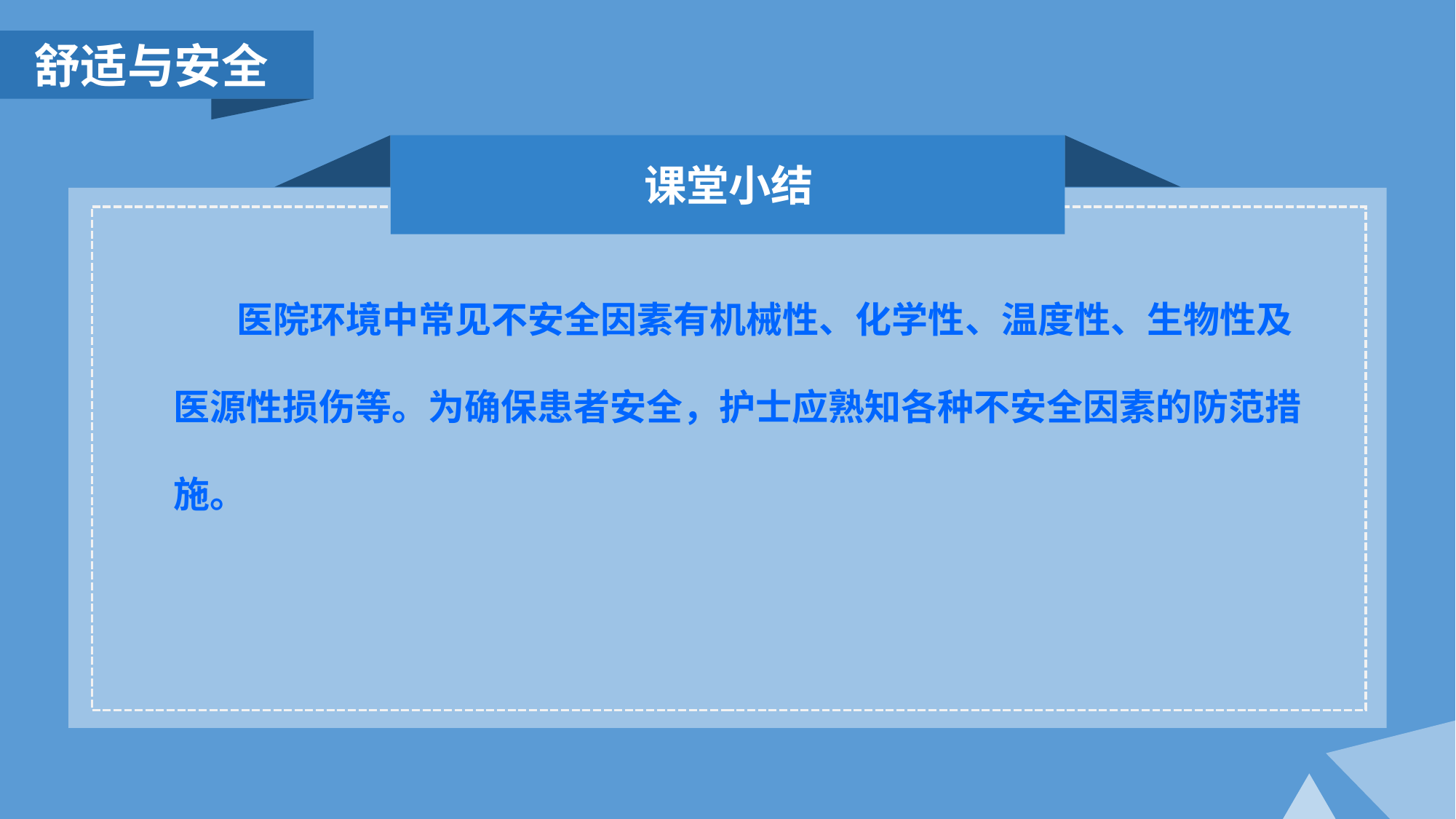

舒适与安全

课堂小结

          医院环境中常见不安全因素有机械性、化学性、温度性、生物性及医源性损伤等。为确保患者安全，护士应熟知各种不安全因素的防范措施。